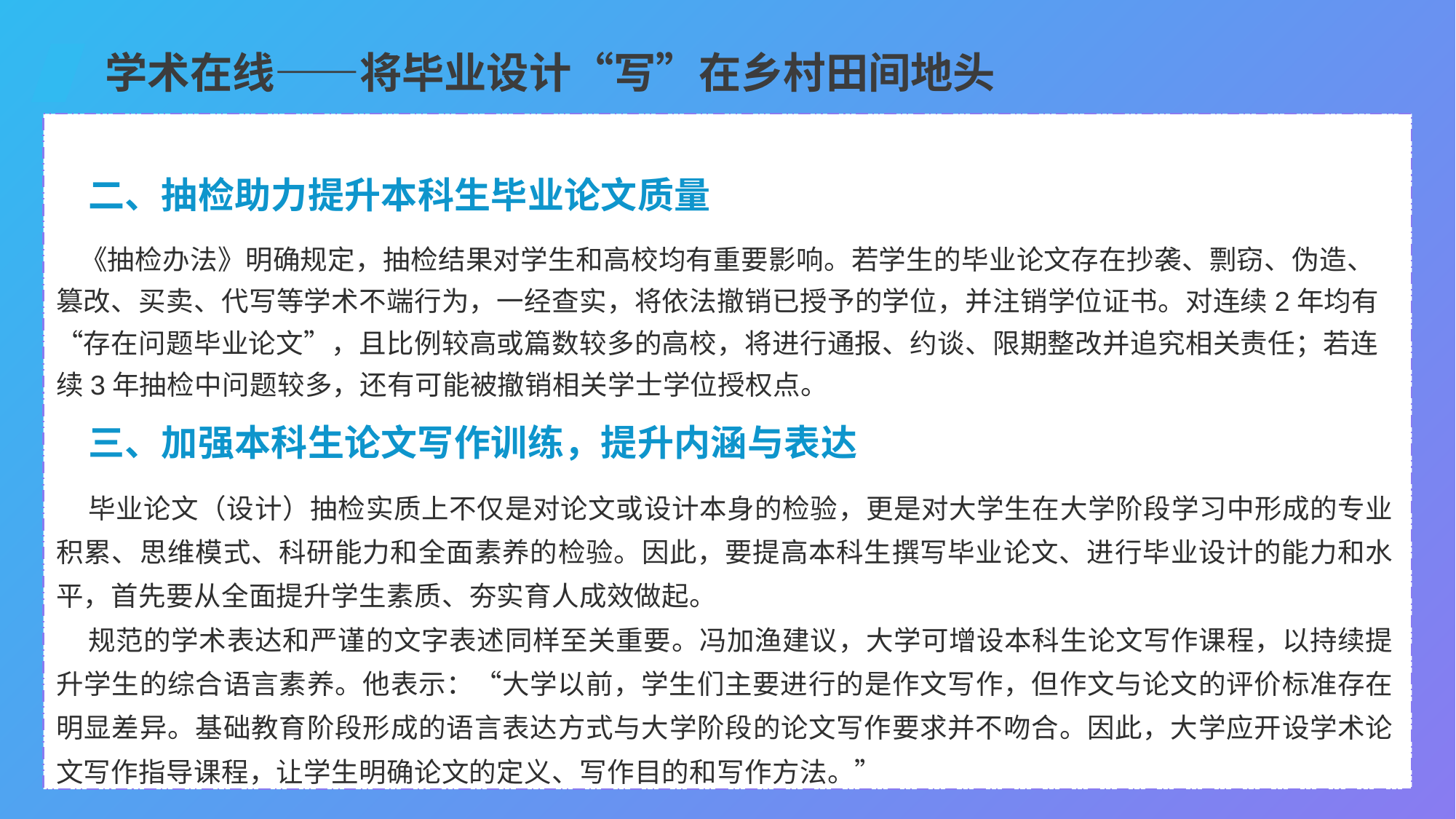

学术在线——将毕业设计“写”在乡村田间地头

二、抽检助力提升本科生毕业论文质量

《抽检办法》明确规定，抽检结果对学生和高校均有重要影响。若学生的毕业论文存在抄袭、剽窃、伪造、篡改、买卖、代写等学术不端行为，一经查实，将依法撤销已授予的学位，并注销学位证书。对连续2年均有“存在问题毕业论文”，且比例较高或篇数较多的高校，将进行通报、约谈、限期整改并追究相关责任；若连续3年抽检中问题较多，还有可能被撤销相关学士学位授权点。

三、加强本科生论文写作训练，提升内涵与表达

毕业论文（设计）抽检实质上不仅是对论文或设计本身的检验，更是对大学生在大学阶段学习中形成的专业积累、思维模式、科研能力和全面素养的检验。因此，要提高本科生撰写毕业论文、进行毕业设计的能力和水平，首先要从全面提升学生素质、夯实育人成效做起。
规范的学术表达和严谨的文字表述同样至关重要。冯加渔建议，大学可增设本科生论文写作课程，以持续提升学生的综合语言素养。他表示：“大学以前，学生们主要进行的是作文写作，但作文与论文的评价标准存在明显差异。基础教育阶段形成的语言表达方式与大学阶段的论文写作要求并不吻合。因此，大学应开设学术论文写作指导课程，让学生明确论文的定义、写作目的和写作方法。”